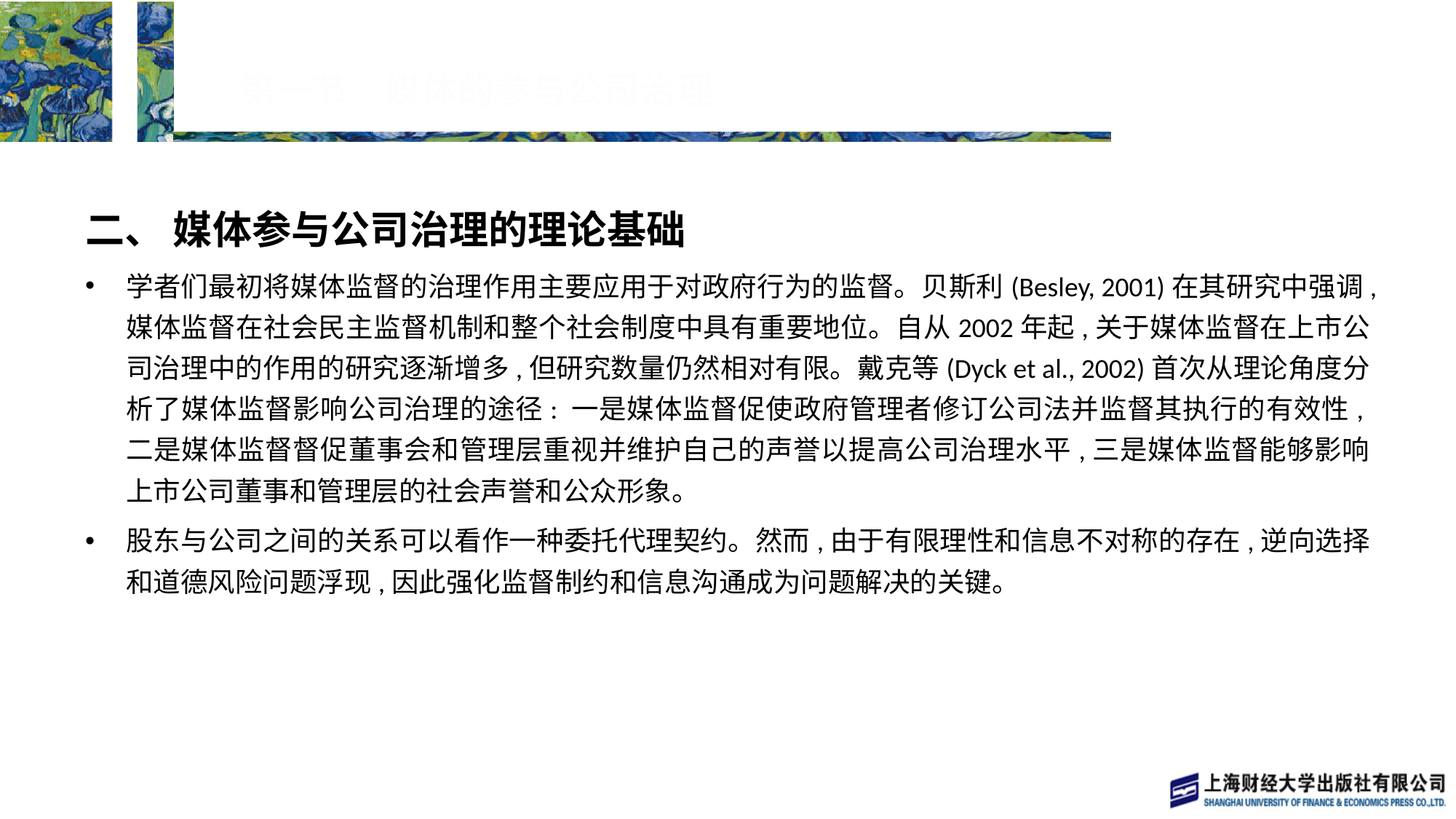

# 第一节　媒体的参与公司治理
二、 媒体参与公司治理的理论基础
学者们最初将媒体监督的治理作用主要应用于对政府行为的监督。贝斯利(Besley, 2001)在其研究中强调,媒体监督在社会民主监督机制和整个社会制度中具有重要地位。自从2002年起,关于媒体监督在上市公司治理中的作用的研究逐渐增多,但研究数量仍然相对有限。戴克等(Dyck et al., 2002)首次从理论角度分析了媒体监督影响公司治理的途径: 一是媒体监督促使政府管理者修订公司法并监督其执行的有效性,二是媒体监督督促董事会和管理层重视并维护自己的声誉以提高公司治理水平,三是媒体监督能够影响上市公司董事和管理层的社会声誉和公众形象。
股东与公司之间的关系可以看作一种委托代理契约。然而,由于有限理性和信息不对称的存在,逆向选择和道德风险问题浮现,因此强化监督制约和信息沟通成为问题解决的关键。